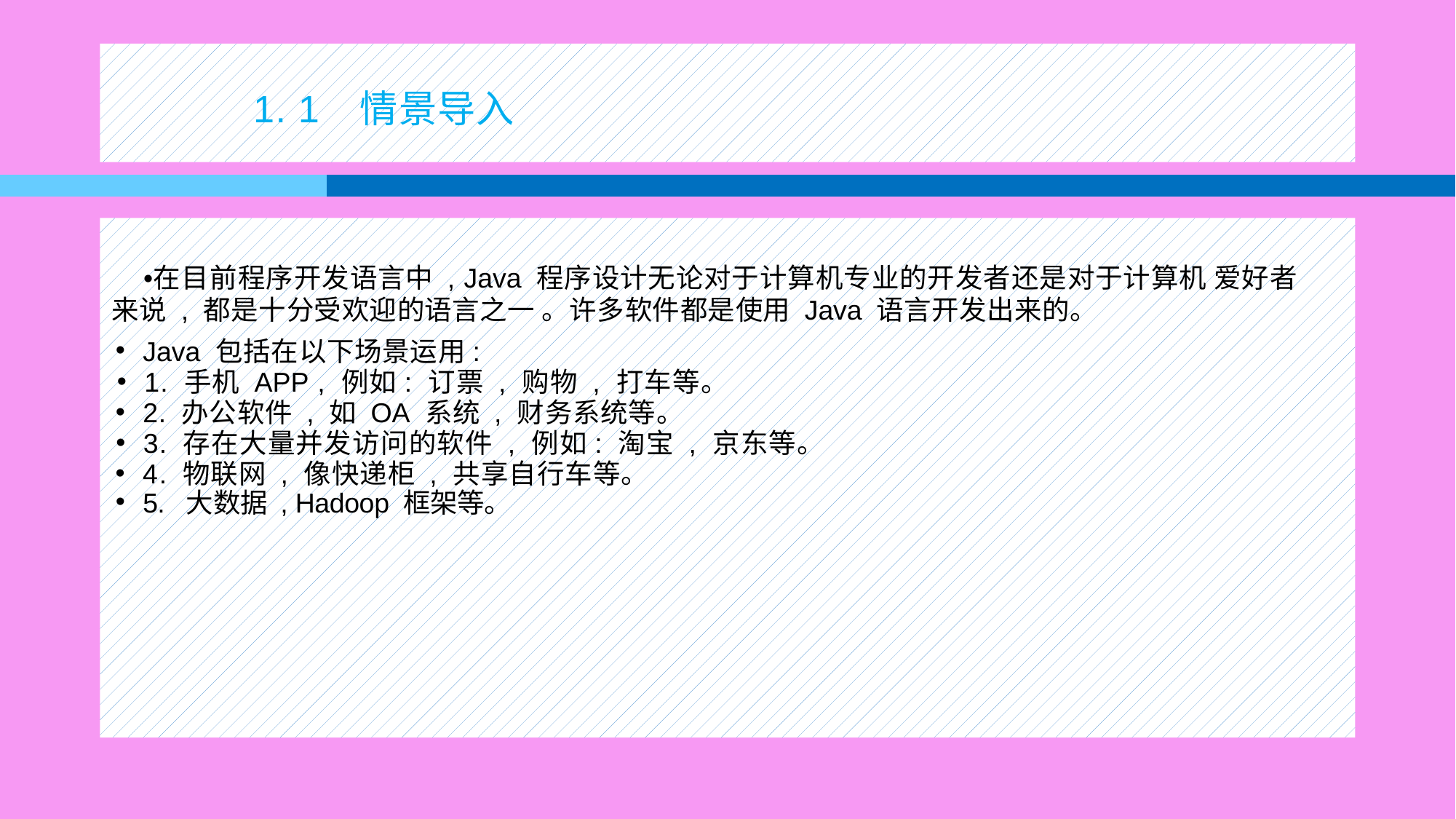

# 1. 1   情景导入

在目前程序开发语言中 , Java 程序设计无论对于计算机专业的开发者还是对于计算机 爱好者来说 , 都是十分受欢迎的语言之一 。许多软件都是使用 Java 语言开发出来的。
Java 包括在以下场景运用:
1. 手机 APP , 例如: 订票 , 购物 , 打车等。
2. 办公软件 , 如 OA 系统 , 财务系统等。
3. 存在大量并发访问的软件 , 例如: 淘宝 , 京东等。
4. 物联网 , 像快递柜 , 共享自行车等。
5.  大数据 , Hadoop 框架等。